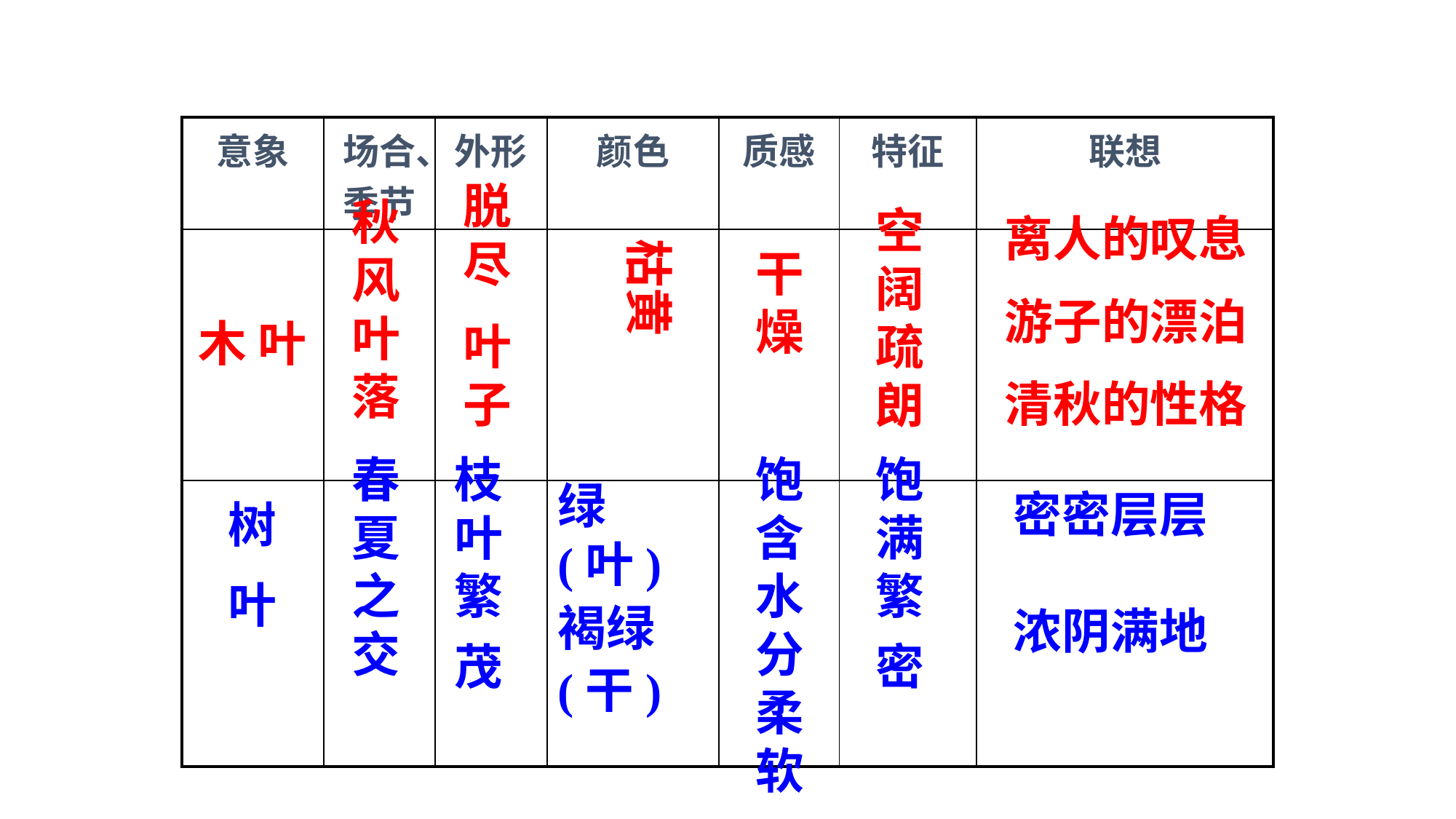

| 意象 | 场合、季节 | 外形 | 颜色 | 质感 | 特征 | 联想 |
| --- | --- | --- | --- | --- | --- | --- |
| 木 叶 |  |  |  |  |  |  |
| 树 叶 |  |  |  |  |  |  |
脱尽
叶子
秋风叶落
空阔疏朗
离人的叹息
游子的漂泊
清秋的性格

枯黄
干燥
春夏之交
枝叶繁茂
饱含水分柔软
饱满繁密
绿(叶)
褐绿
(干)
密密层层

浓阴满地